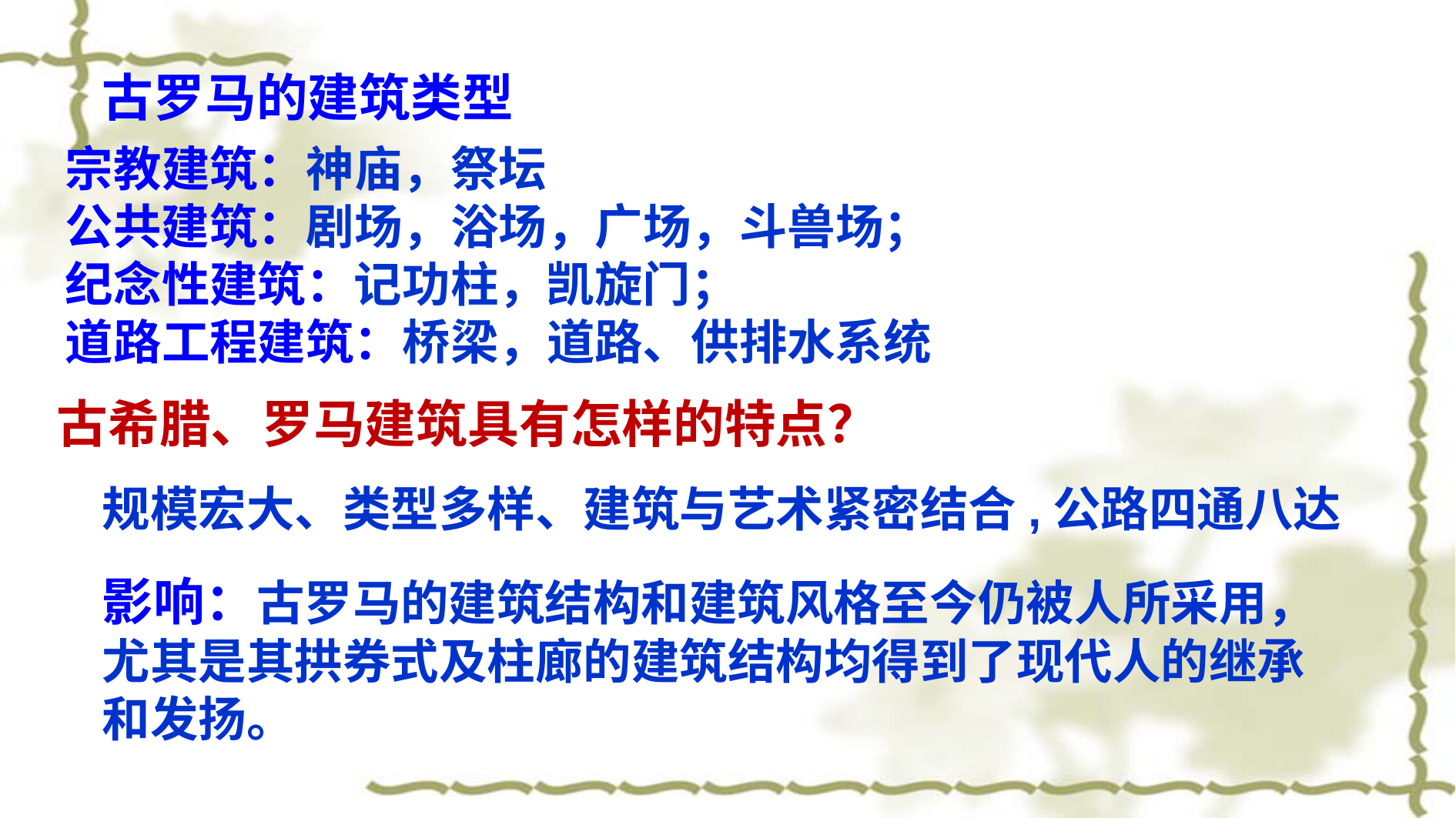

古罗马的建筑类型
宗教建筑：神庙，祭坛
公共建筑：剧场，浴场，广场，斗兽场；
纪念性建筑：记功柱，凯旋门；
道路工程建筑：桥梁，道路、供排水系统
古希腊、罗马建筑具有怎样的特点？
规模宏大、类型多样、建筑与艺术紧密结合,公路四通八达
影响：古罗马的建筑结构和建筑风格至今仍被人所采用，尤其是其拱券式及柱廊的建筑结构均得到了现代人的继承和发扬。